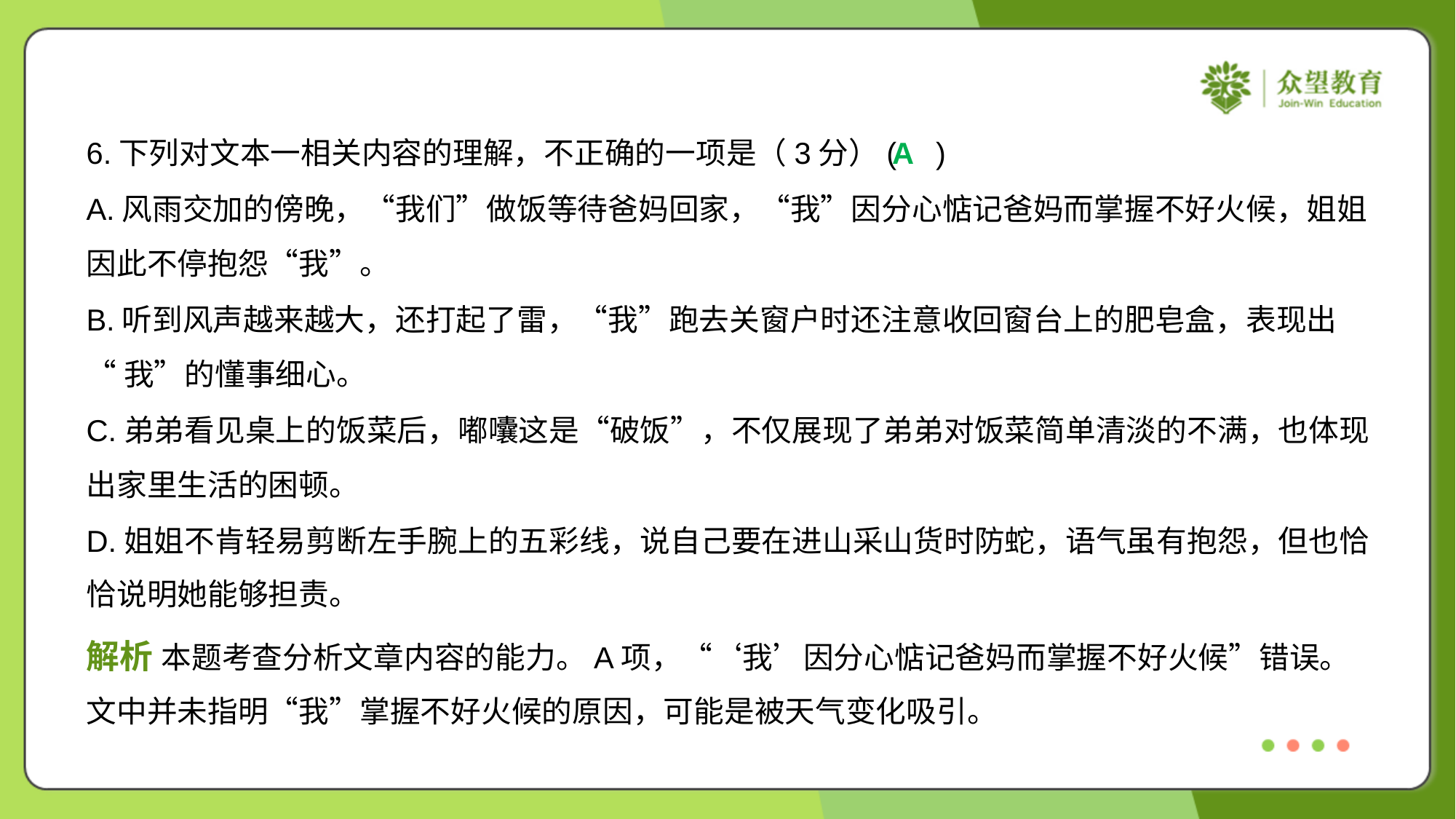

6.下列对文本一相关内容的理解，不正确的一项是（3分）(     )
A
A.风雨交加的傍晚，“我们”做饭等待爸妈回家，“我”因分心惦记爸妈而掌握不好火候，姐姐
因此不停抱怨“我”。
B.听到风声越来越大，还打起了雷，“我”跑去关窗户时还注意收回窗台上的肥皂盒，表现出
“我”的懂事细心。
C.弟弟看见桌上的饭菜后，嘟囔这是“破饭”，不仅展现了弟弟对饭菜简单清淡的不满，也体现
出家里生活的困顿。
D.姐姐不肯轻易剪断左手腕上的五彩线，说自己要在进山采山货时防蛇，语气虽有抱怨，但也恰
恰说明她能够担责。
解析 本题考查分析文章内容的能力。A项，“‘我’因分心惦记爸妈而掌握不好火候”错误。
文中并未指明“我”掌握不好火候的原因，可能是被天气变化吸引。